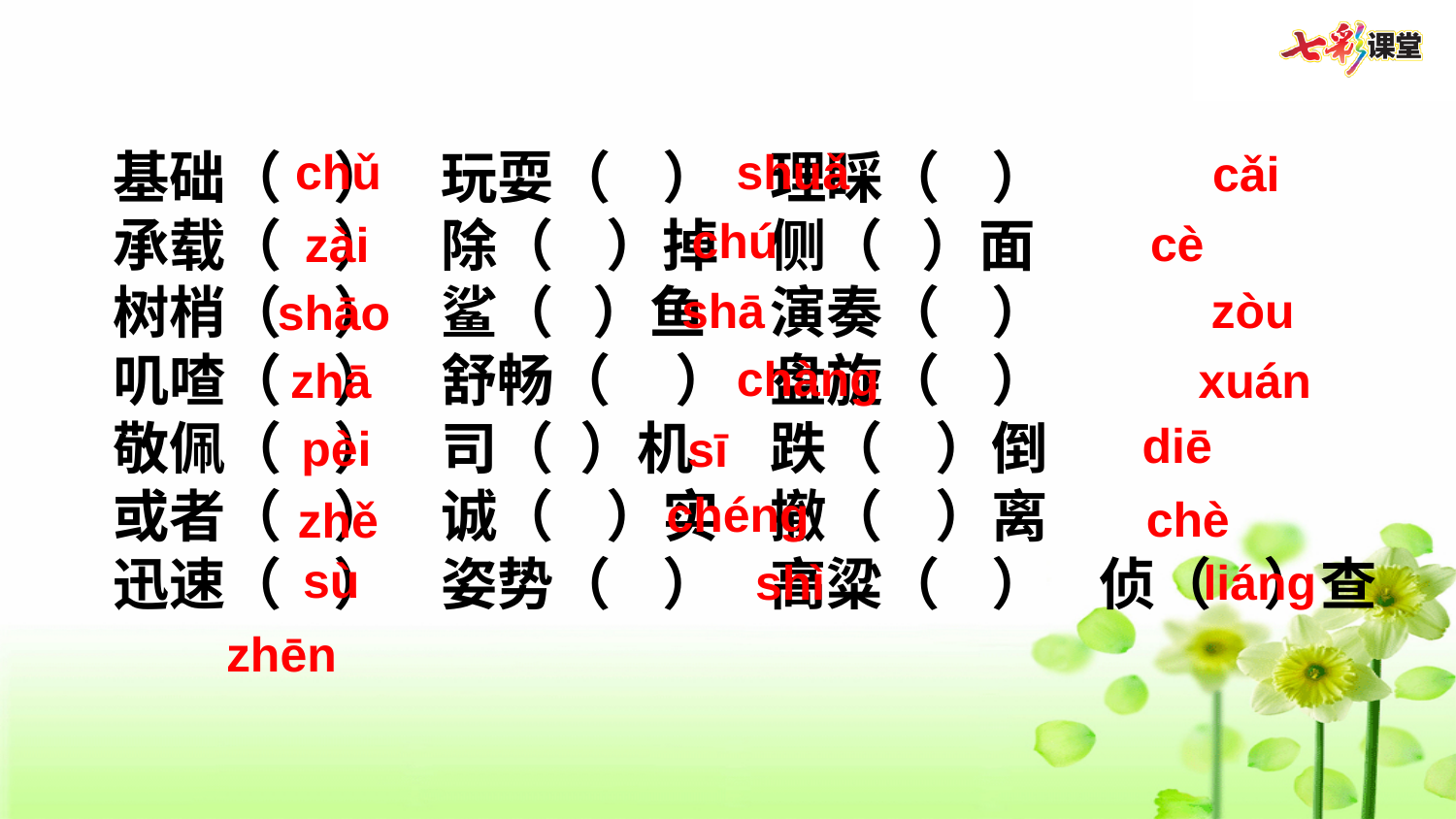

基础（    ）    玩耍（    ）    理睬（    ）
承载（    ）    除（    ）掉    侧（   ）面
树梢（    ）    鲨（   ）鱼     演奏（    ）
叽喳（    ）    舒畅（     ）   盘旋（    ）
敬佩（    ）    司（  ）机      跌（    ）倒
或者（    ）    诚（    ）实    撤（    ）离
迅速（    ）    姿势（    ）    高粱（    ）    侦（    ）查
 chǔ
shuǎ
cǎi
 chú
cè
zài
  shā
zòu
  shāo
chàng
xuán
 zhā
diē
pèi
sī
chéng
chè
zhě
sù
  shì
liáng
zhēn